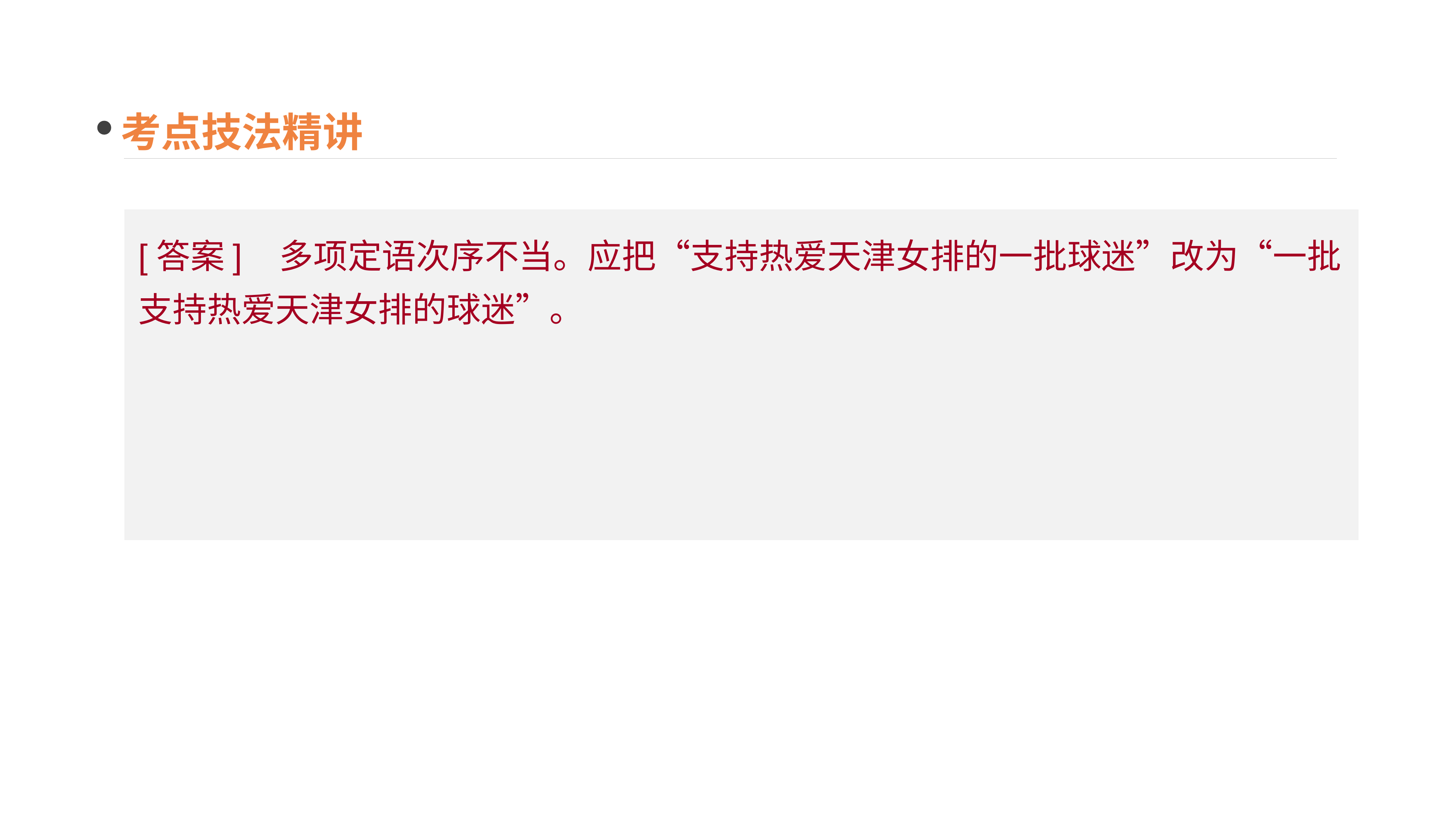

考点技法精讲

[答案]   多项定语次序不当。应把“支持热爱天津女排的一批球迷”改为“一批支持热爱天津女排的球迷”。